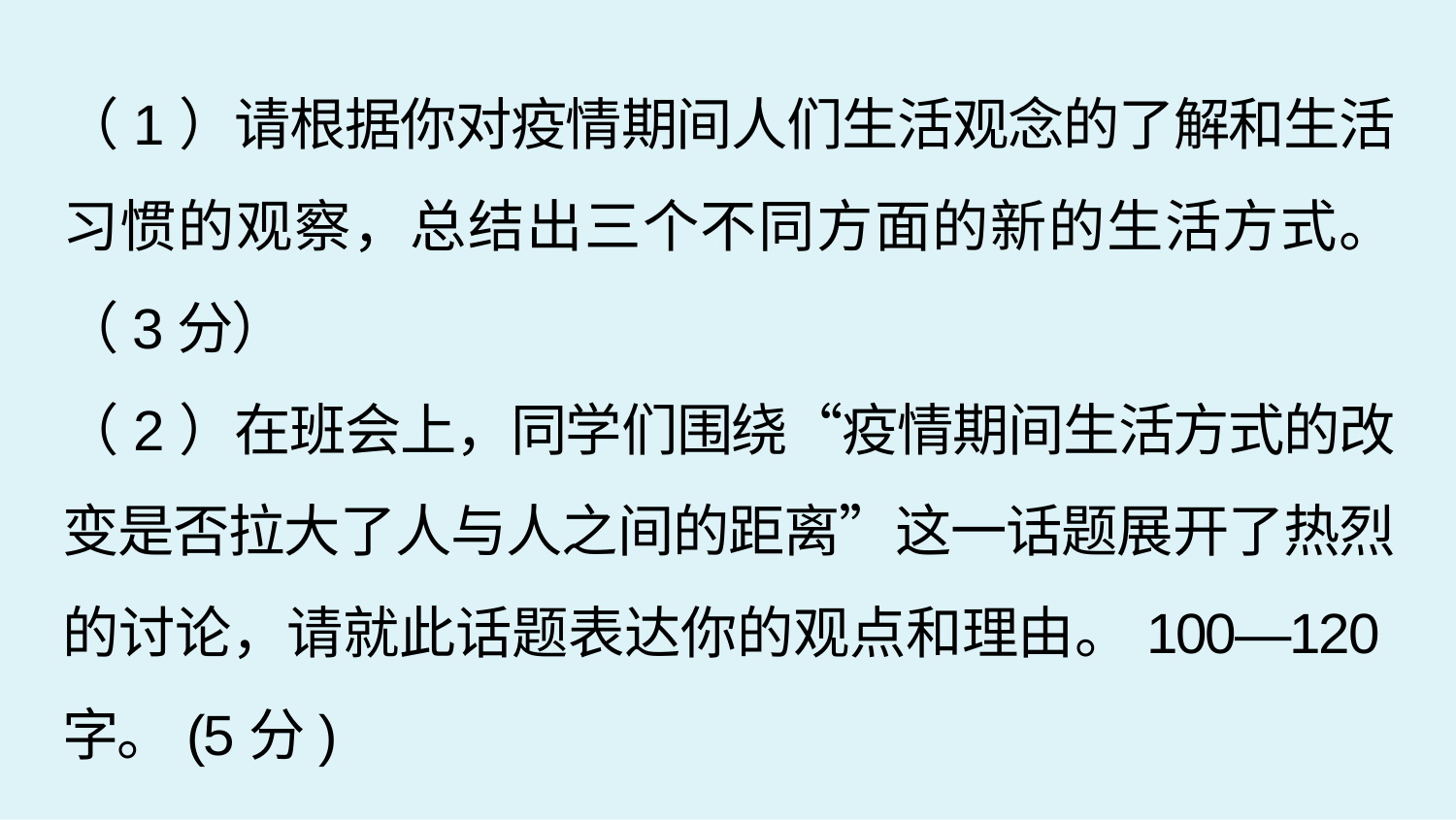

（1）请根据你对疫情期间人们生活观念的了解和生活习惯的观察，总结出三个不同方面的新的生活方式。（3分）
（2）在班会上，同学们围绕“疫情期间生活方式的改变是否拉大了人与人之间的距离”这一话题展开了热烈的讨论，请就此话题表达你的观点和理由。100—120字。(5分)